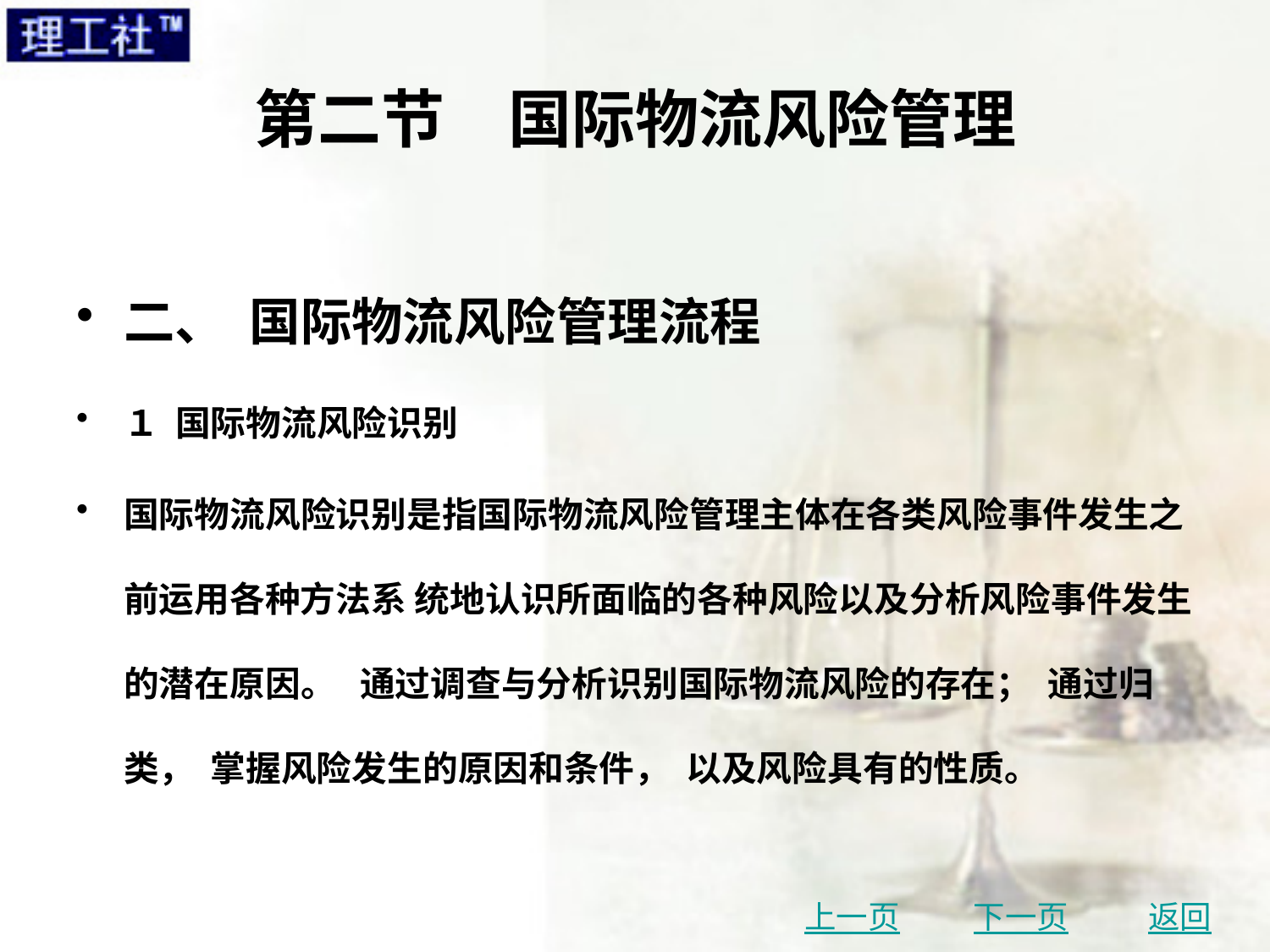

# 第二节　国际物流风险管理
二、  国际物流风险管理流程
１  国际物流风险识别
国际物流风险识别是指国际物流风险管理主体在各类风险事件发生之前运用各种方法系 统地认识所面临的各种风险以及分析风险事件发生的潜在原因。   通过调查与分析识别国际物流风险的存在；  通过归类，  掌握风险发生的原因和条件，  以及风险具有的性质。

上一页
下一页
返回